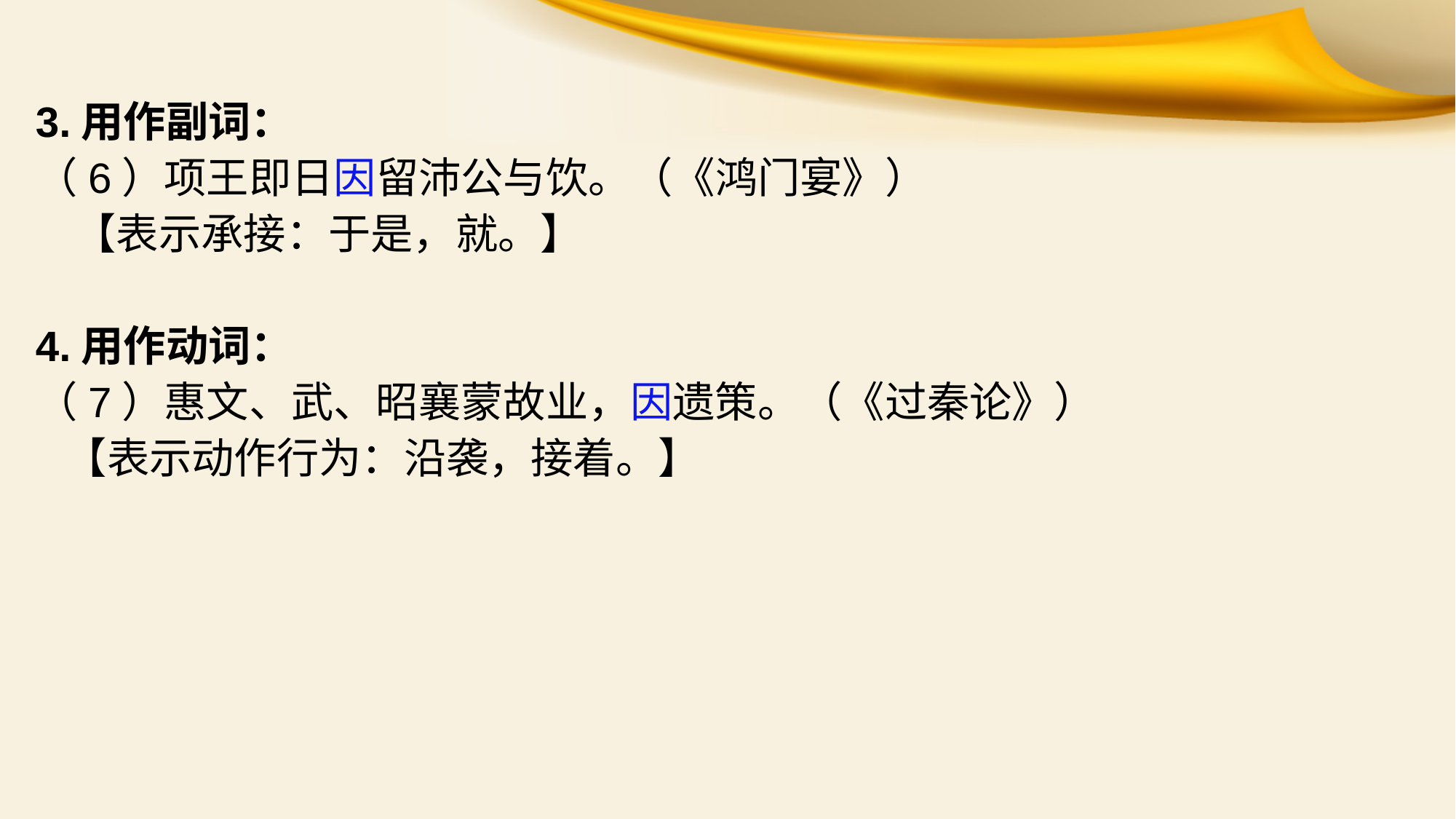

3.用作副词：
（6）项王即日因留沛公与饮。（《鸿门宴》）
   【表示承接：于是，就。】

4.用作动词：
（7）惠文、武、昭襄蒙故业，因遗策。（《过秦论》）
  【表示动作行为：沿袭，接着。】